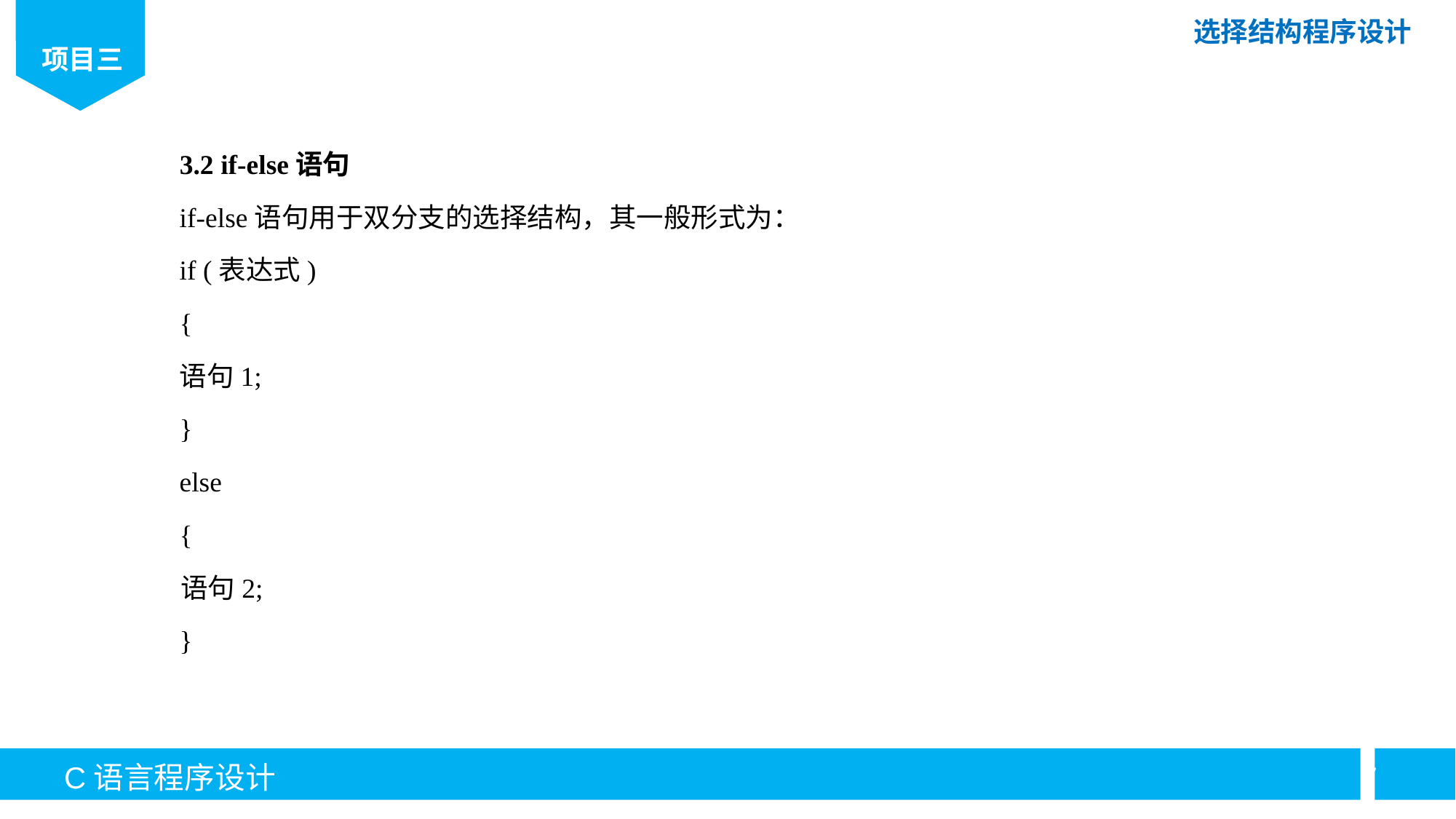

3.2 if-else语句
if-else语句用于双分支的选择结构，其一般形式为：
if (表达式)
{
语句1;
}
else
{
   语句2;
}